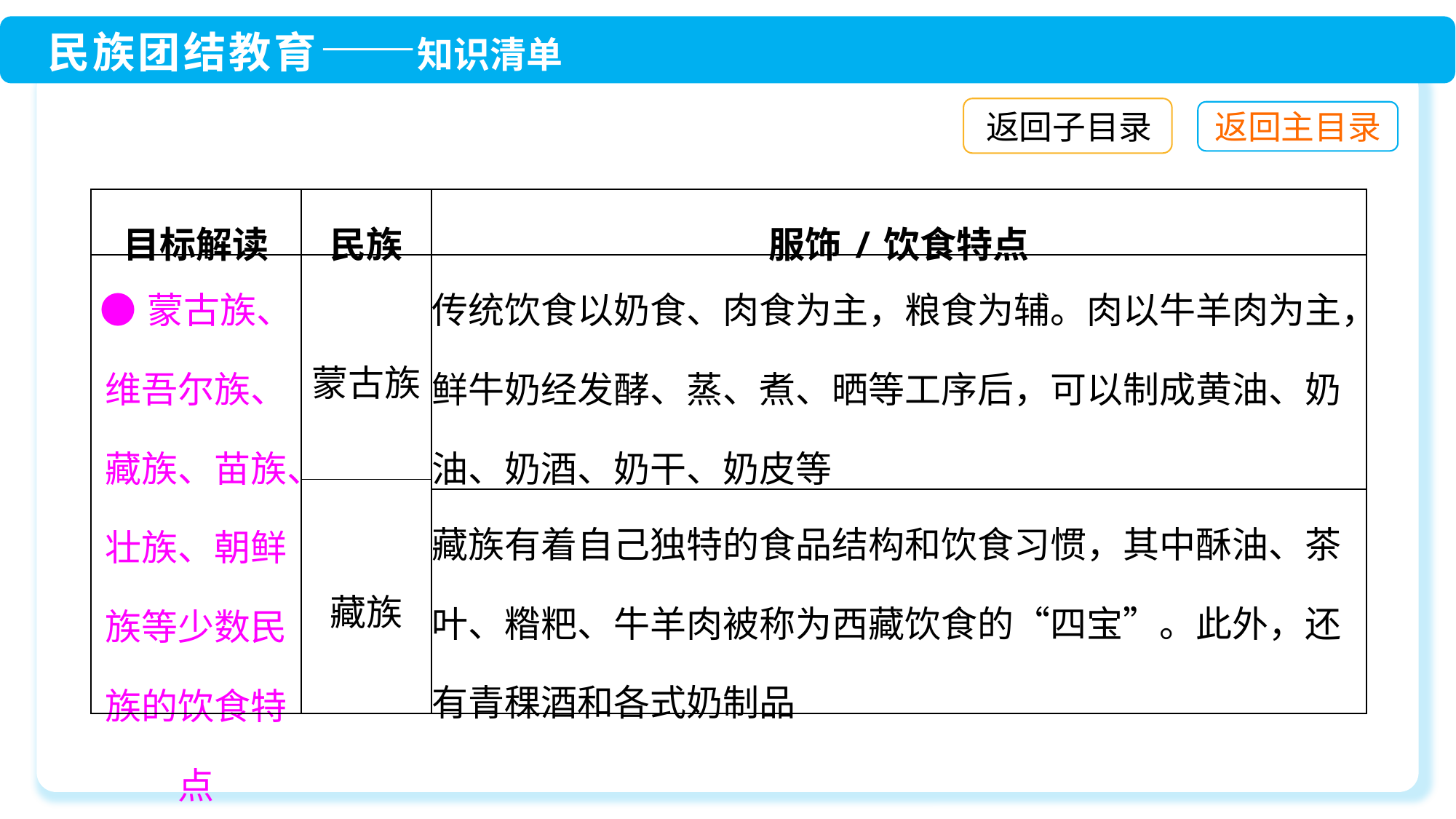

返回子目录
| 目标解读 | 民族 | 服饰/饮食特点 |
| --- | --- | --- |
| ●蒙古族、维吾尔族、藏族、苗族、壮族、朝鲜族等少数民族的饮食特点 | 蒙古族 | 传统饮食以奶食、肉食为主，粮食为辅。肉以牛羊肉为主，鲜牛奶经发酵、蒸、煮、晒等工序后，可以制成黄油、奶油、奶酒、奶干、奶皮等 |
|  | 藏族 |  |
|  |  | 藏族有着自己独特的食品结构和饮食习惯，其中酥油、茶叶、糌粑、牛羊肉被称为西藏饮食的“四宝”。此外，还有青稞酒和各式奶制品 |